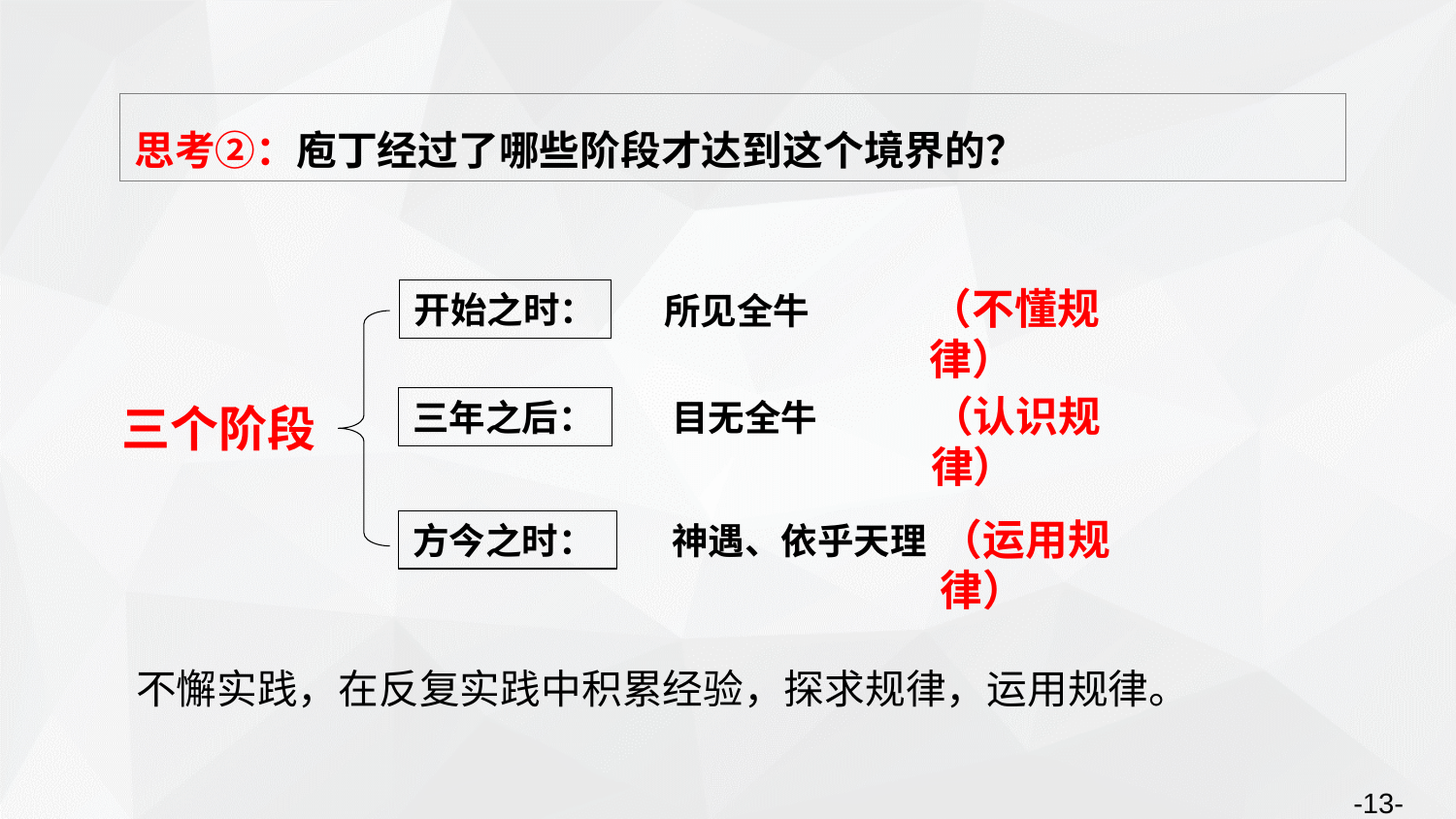

思考②：庖丁经过了哪些阶段才达到这个境界的？
（不懂规律）
开始之时：
所见全牛

三个阶段
（认识规律）
三年之后：
目无全牛
（运用规律）
方今之时：
神遇、依乎天理
不懈实践，在反复实践中积累经验，探求规律，运用规律。
-13-